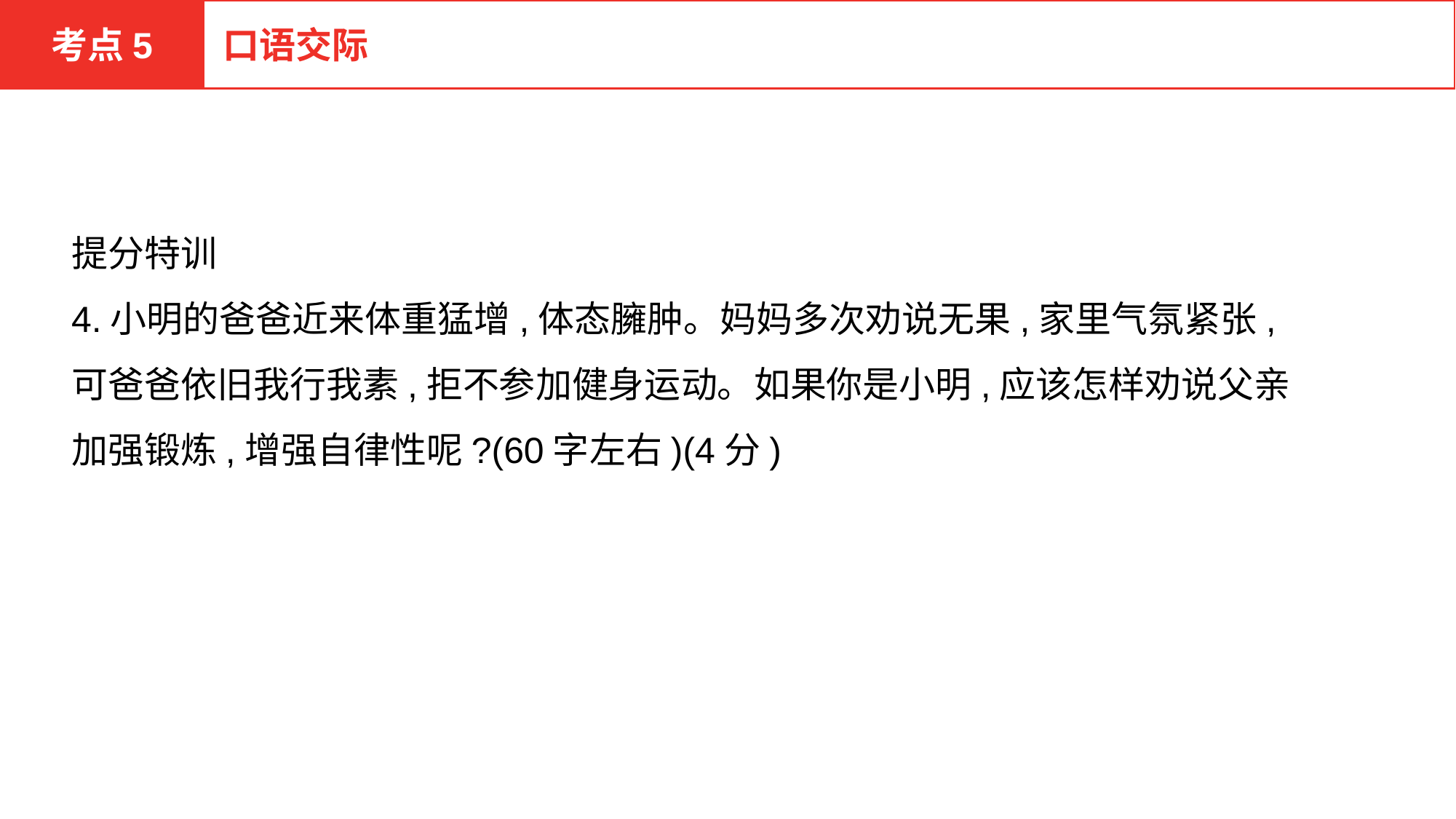

考点5
口语交际
提分特训
4.小明的爸爸近来体重猛增,体态臃肿。妈妈多次劝说无果,家里气氛紧张,可爸爸依旧我行我素,拒不参加健身运动。如果你是小明,应该怎样劝说父亲加强锻炼,增强自律性呢?(60字左右)(4分)